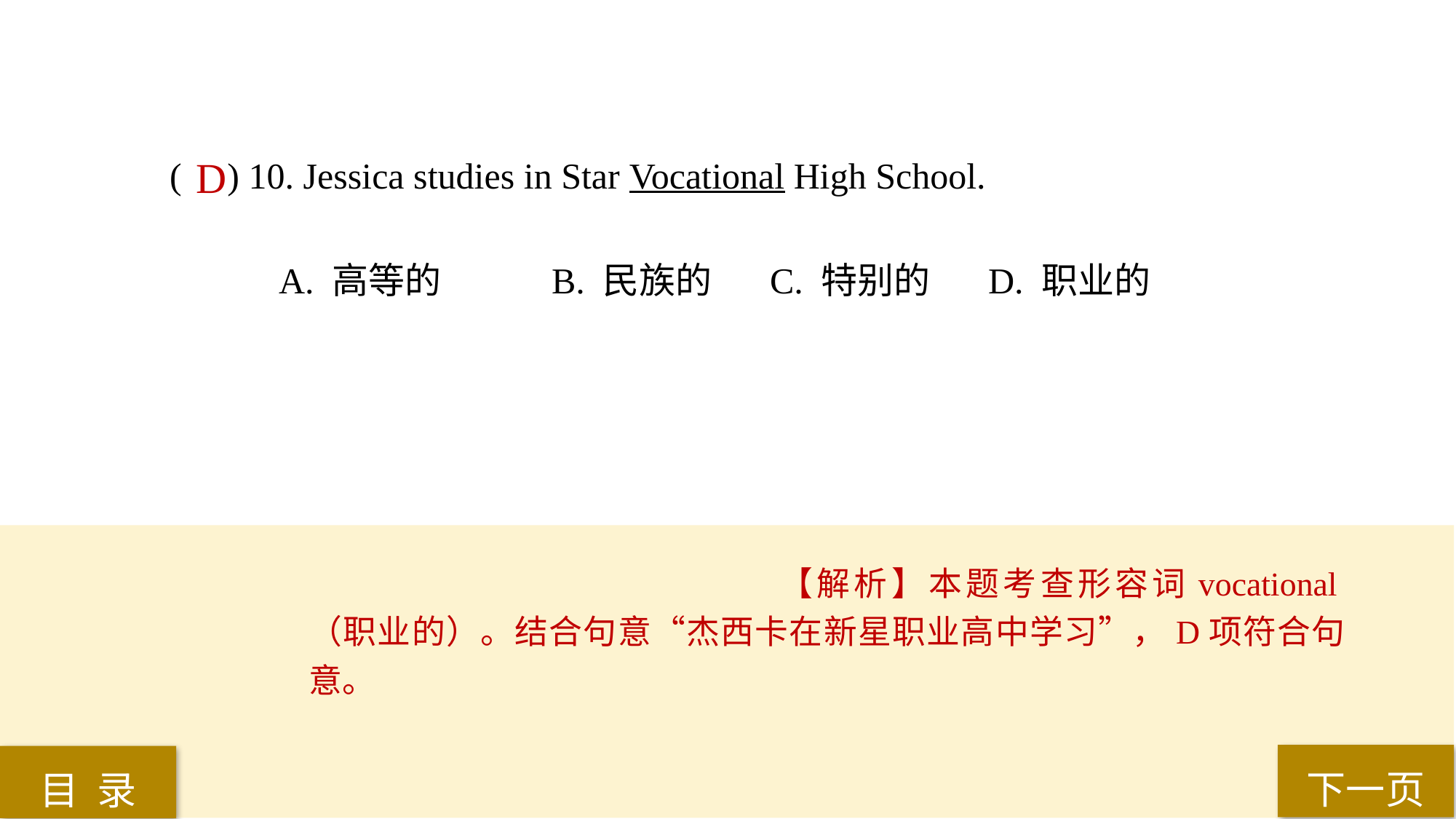

(     ) 10. Jessica studies in Star Vocational High School.

A. 高等的 	B. 民族的 	C. 特别的 	D. 职业的
D
【解析】本题考查形容词vocational（职业的）。结合句意“杰西卡在新星职业高中学习”，D项符合句意。